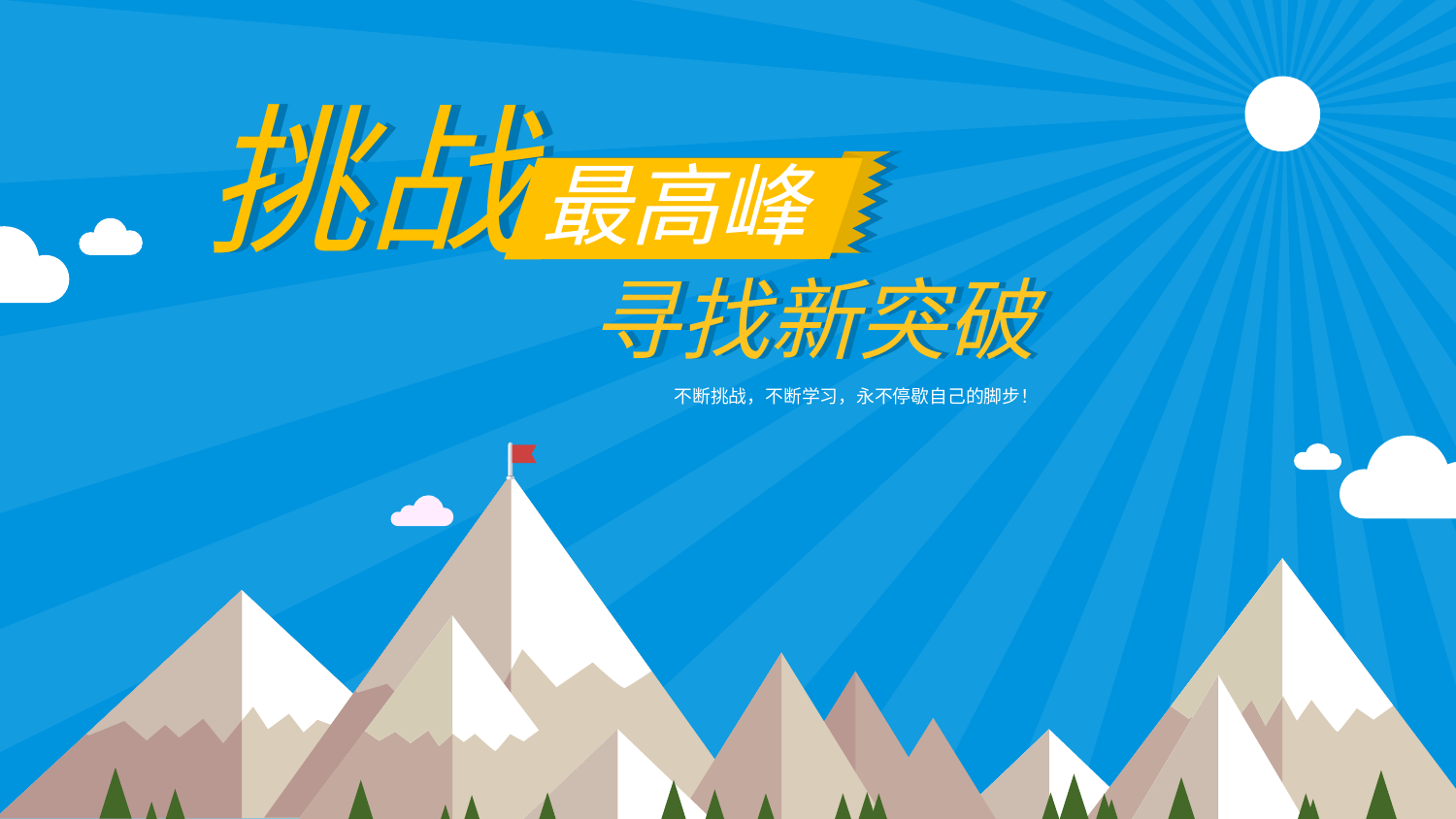

挑战
挑战
最高峰

寻找新突破
寻找新突破
不断挑战，不断学习，永不停歇自己的脚步！